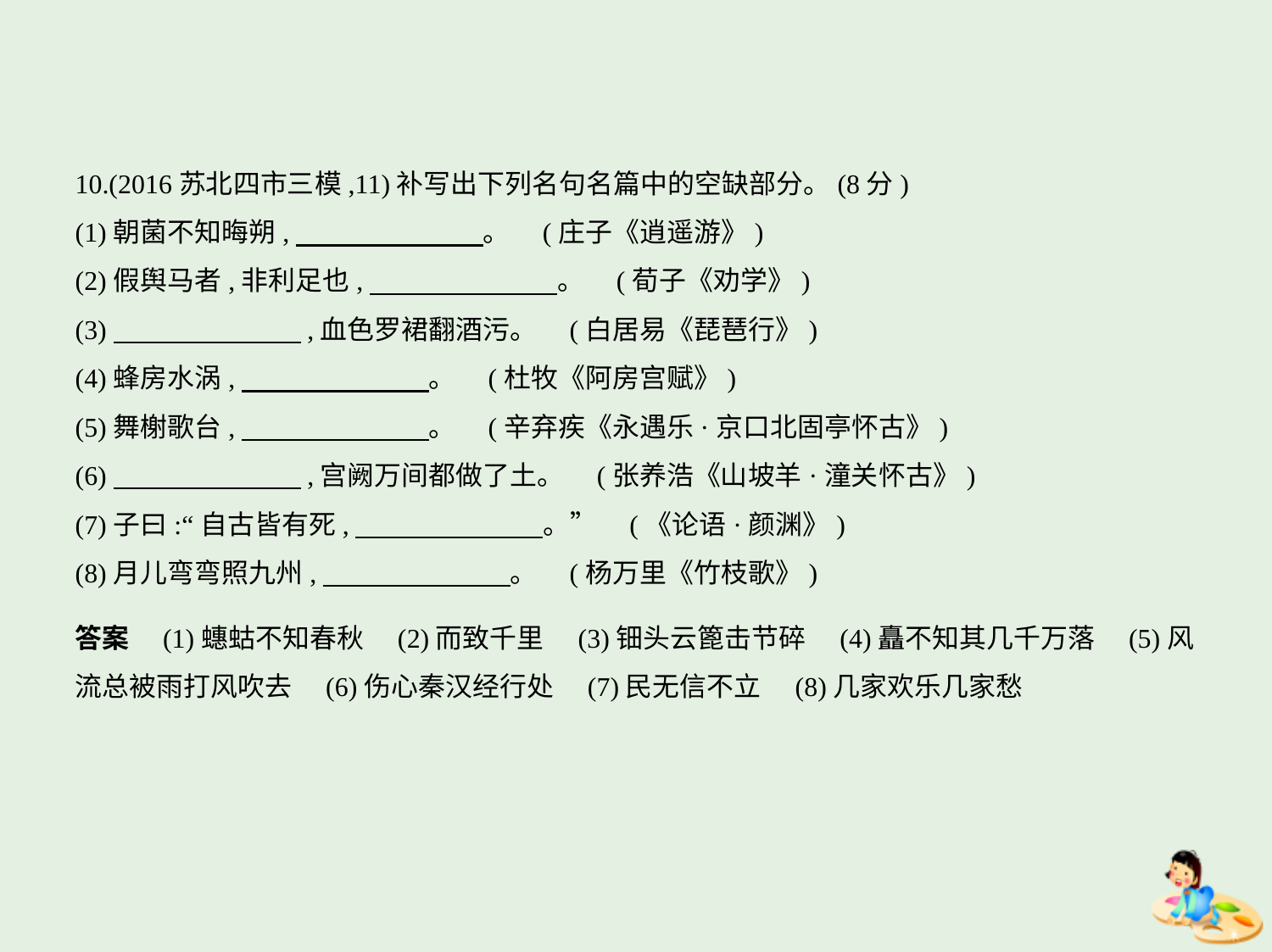

10.(2016苏北四市三模,11)补写出下列名句名篇中的空缺部分。(8分)
(1)朝菌不知晦朔,　　　　　　    。 (庄子《逍遥游》)
(2)假舆马者,非利足也,　　　　　　    。 (荀子《劝学》)
(3)　　　　　　    ,血色罗裙翻酒污。 (白居易《琵琶行》)
(4)蜂房水涡,　　　　　　    。 (杜牧《阿房宫赋》)
(5)舞榭歌台,　　　　　　    。 (辛弃疾《永遇乐·京口北固亭怀古》)
(6)　　　　　　    ,宫阙万间都做了土。 (张养浩《山坡羊·潼关怀古》)
(7)子曰:“自古皆有死,　　　　　　    。” (《论语·颜渊》)
(8)月儿弯弯照九州,　　　　　　    。 (杨万里《竹枝歌》)
答案　(1)蟪蛄不知春秋　(2)而致千里　(3)钿头云篦击节碎　(4)矗不知其几千万落　(5)风
流总被雨打风吹去　(6)伤心秦汉经行处　(7)民无信不立　(8)几家欢乐几家愁